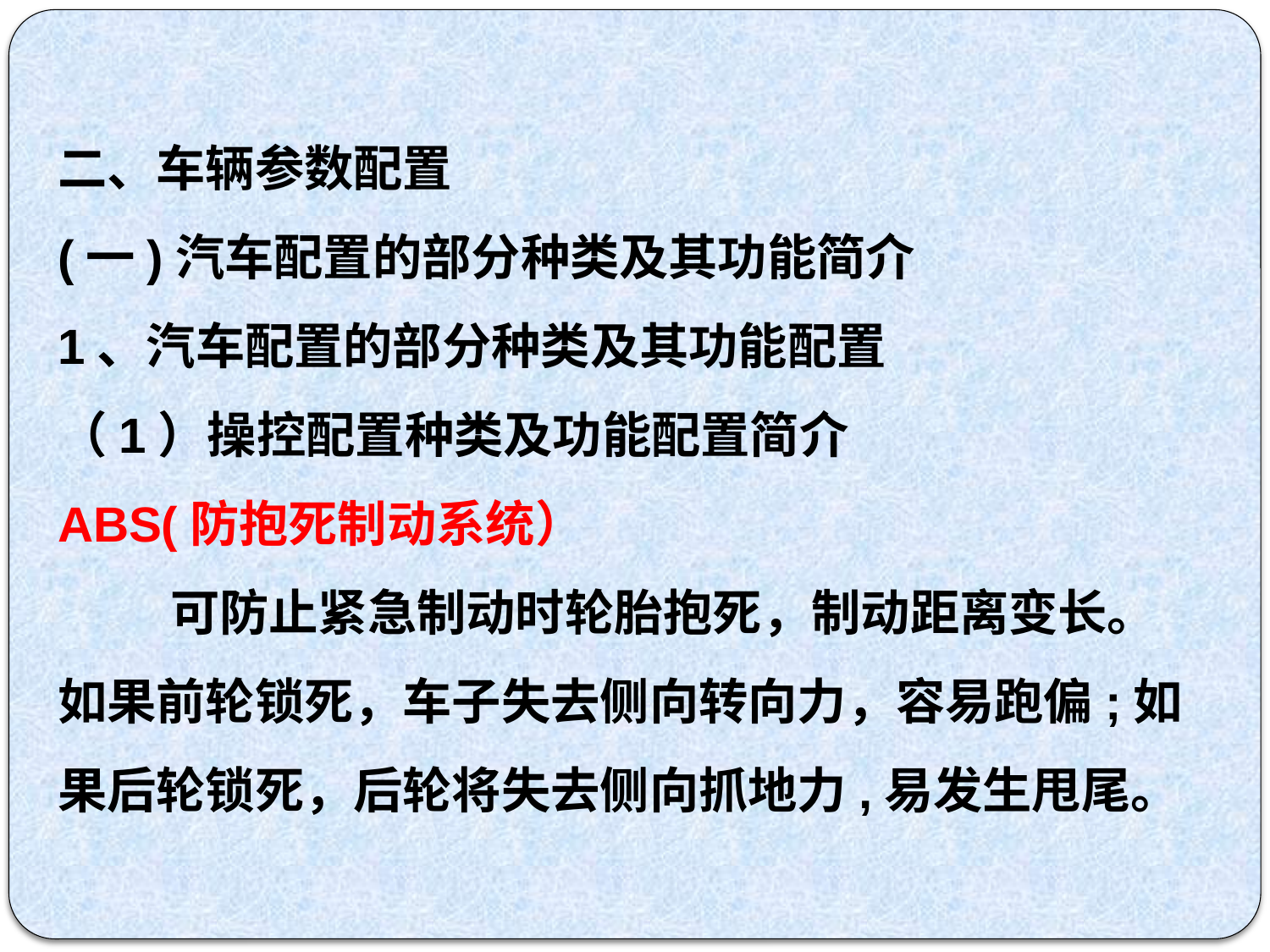

二、车辆参数配置
(一)汽车配置的部分种类及其功能简介
1、汽车配置的部分种类及其功能配置
（1）操控配置种类及功能配置简介
ABS(防抱死制动系统）
         可防止紧急制动时轮胎抱死，制动距离变长。如果前轮锁死，车子失去侧向转向力，容易跑偏;如果后轮锁死，后轮将失去侧向抓地力,易发生甩尾。